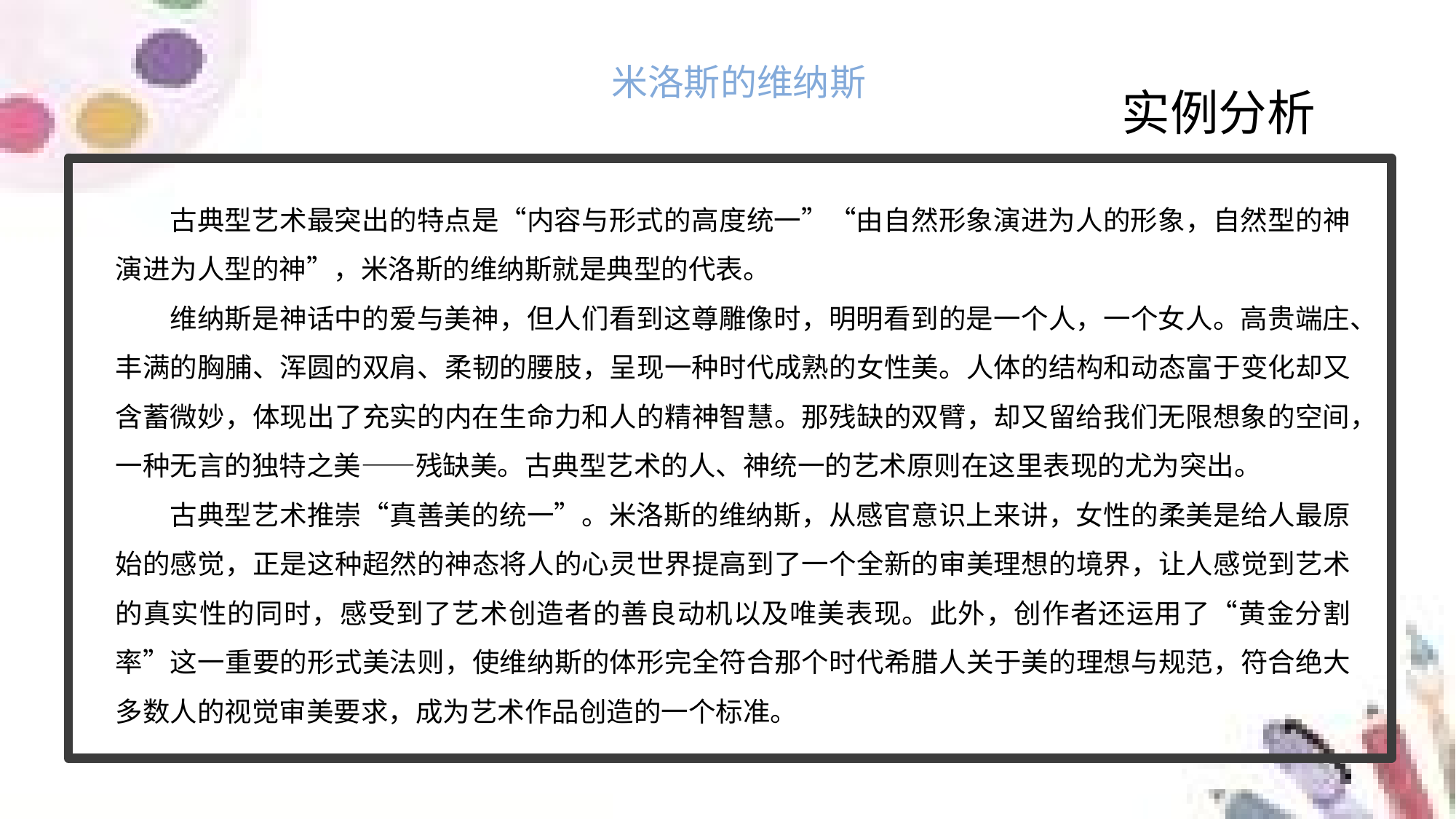

米洛斯的维纳斯
实例分析

古典型艺术最突出的特点是“内容与形式的高度统一”“由自然形象演进为人的形象，自然型的神演进为人型的神”，米洛斯的维纳斯就是典型的代表。
维纳斯是神话中的爱与美神，但人们看到这尊雕像时，明明看到的是一个人，一个女人。高贵端庄、丰满的胸脯、浑圆的双肩、柔韧的腰肢，呈现一种时代成熟的女性美。人体的结构和动态富于变化却又含蓄微妙，体现出了充实的内在生命力和人的精神智慧。那残缺的双臂，却又留给我们无限想象的空间，一种无言的独特之美——残缺美。古典型艺术的人、神统一的艺术原则在这里表现的尤为突出。
古典型艺术推崇“真善美的统一”。米洛斯的维纳斯，从感官意识上来讲，女性的柔美是给人最原始的感觉，正是这种超然的神态将人的心灵世界提高到了一个全新的审美理想的境界，让人感觉到艺术的真实性的同时，感受到了艺术创造者的善良动机以及唯美表现。此外，创作者还运用了“黄金分割率”这一重要的形式美法则，使维纳斯的体形完全符合那个时代希腊人关于美的理想与规范，符合绝大多数人的视觉审美要求，成为艺术作品创造的一个标准。